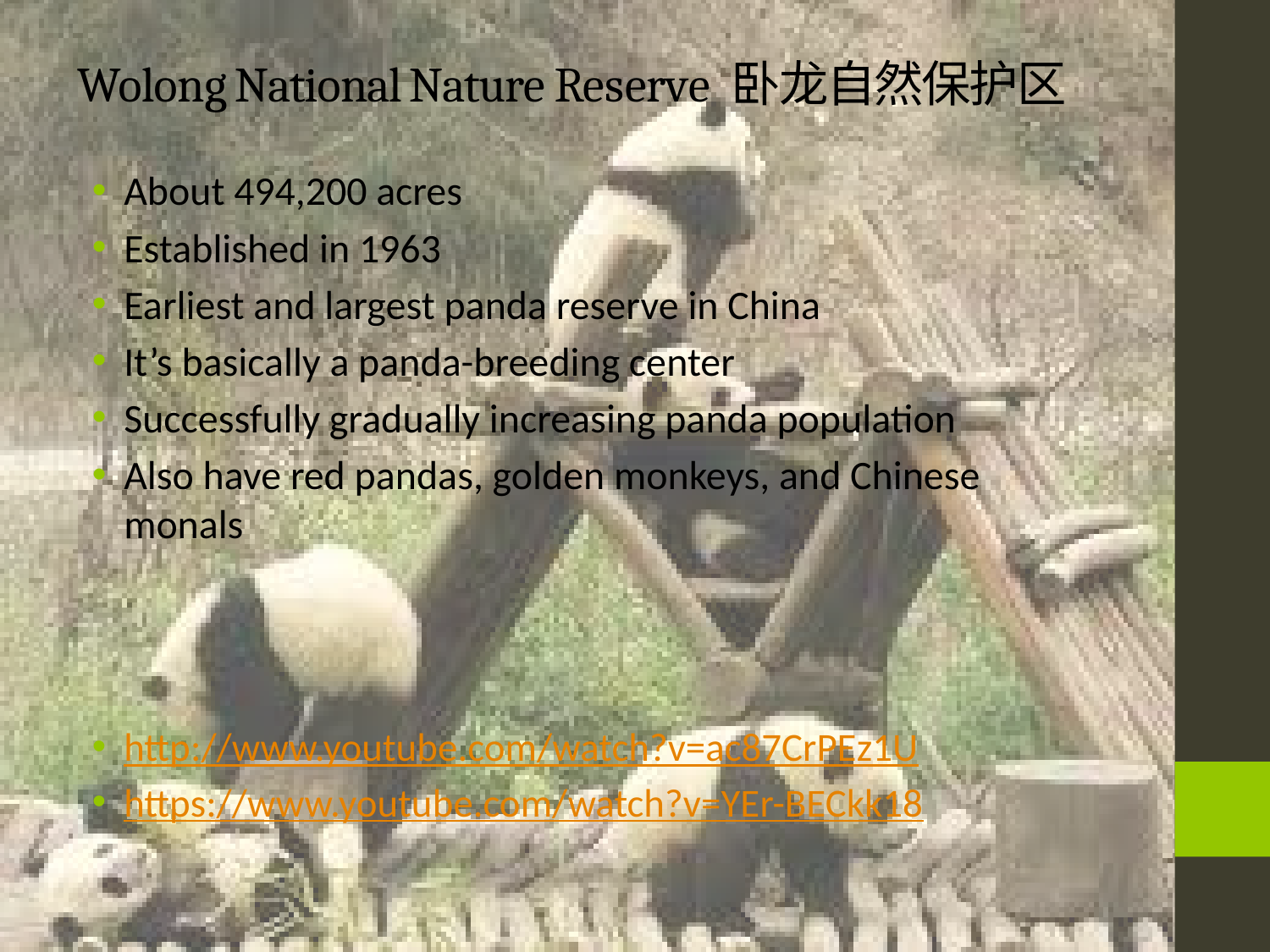

# Wolong National Nature Reserve 卧龙自然保护区
About 494,200 acres
Established in 1963
Earliest and largest panda reserve in China
It’s basically a panda-breeding center
Successfully gradually increasing panda population
Also have red pandas, golden monkeys, and Chinese monals

http://www.youtube.com/watch?v=ac87CrPEz1U
https://www.youtube.com/watch?v=YEr-BECkk18